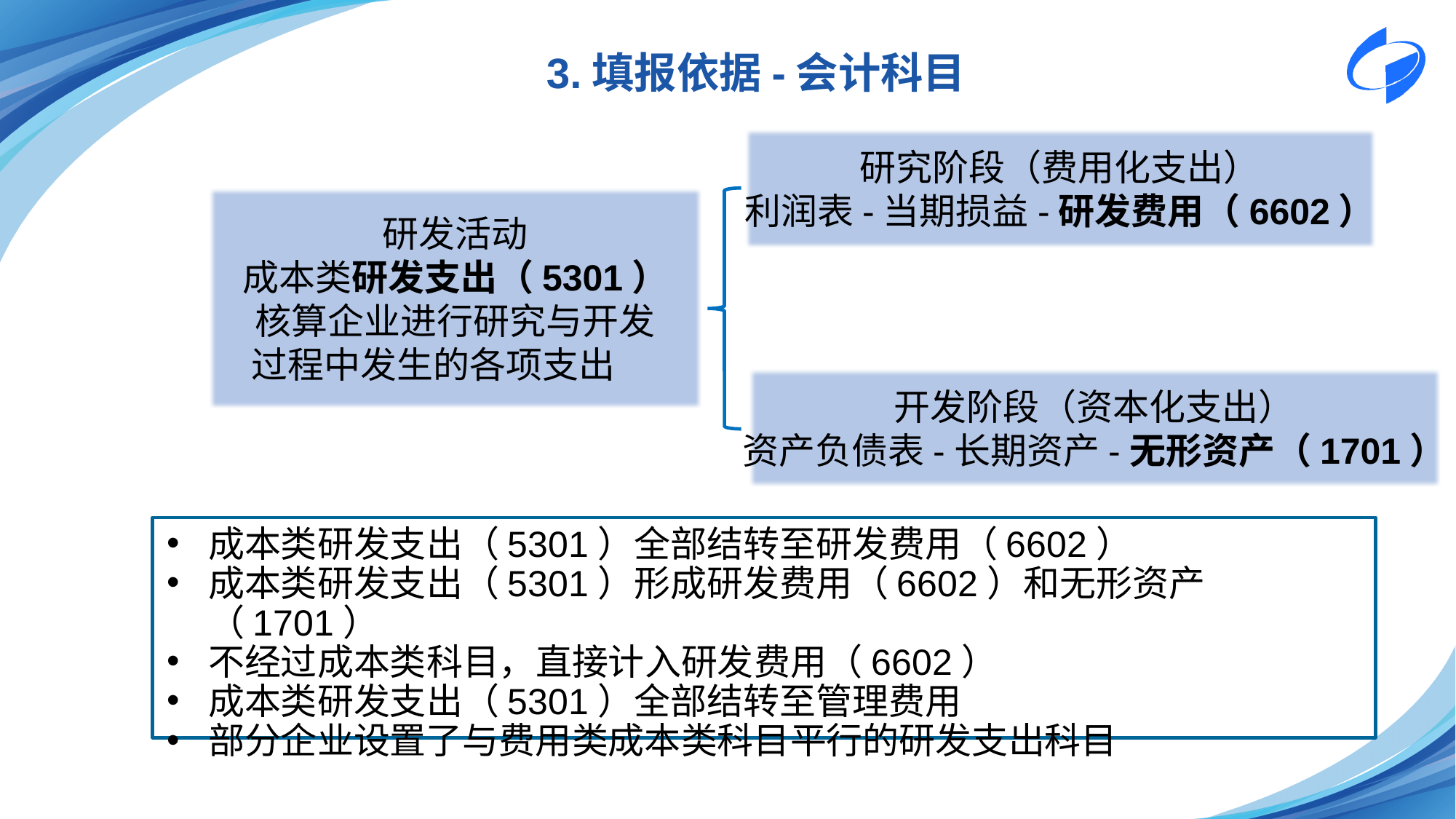

3.填报依据-会计科目
研究阶段（费用化支出）
利润表-当期损益-研发费用（6602）
研发活动
成本类研发支出（5301）
核算企业进行研究与开发
过程中发生的各项支出

开发阶段（资本化支出）
资产负债表-长期资产-无形资产（1701）
成本类研发支出（5301）全部结转至研发费用（6602）
成本类研发支出（5301）形成研发费用（6602）和无形资产（1701）
不经过成本类科目，直接计入研发费用（6602）
成本类研发支出（5301）全部结转至管理费用
部分企业设置了与费用类成本类科目平行的研发支出科目
19